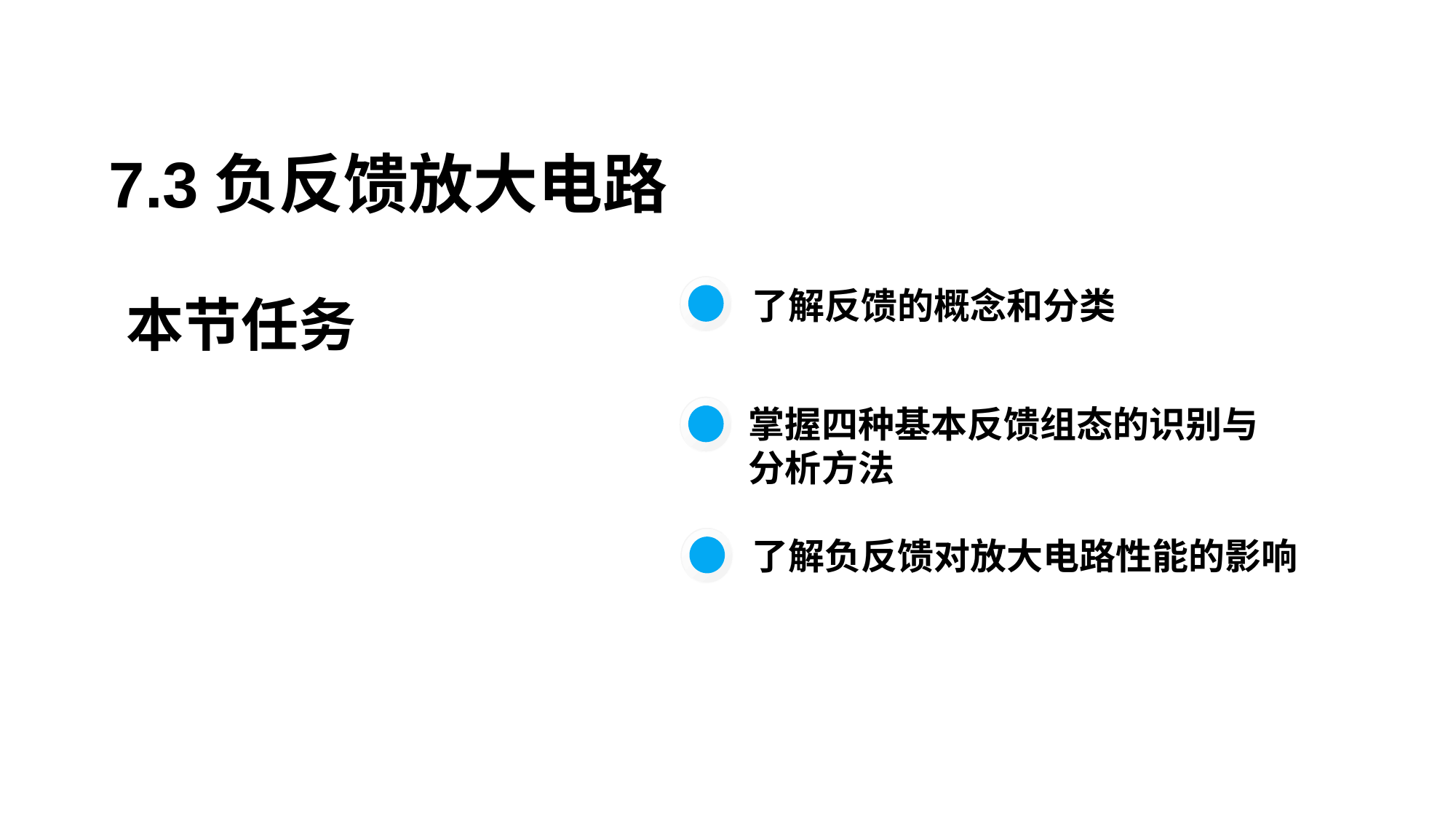

7.3负反馈放大电路

了解反馈的概念和分类
本节任务
掌握四种基本反馈组态的识别与分析方法

了解负反馈对放大电路性能的影响